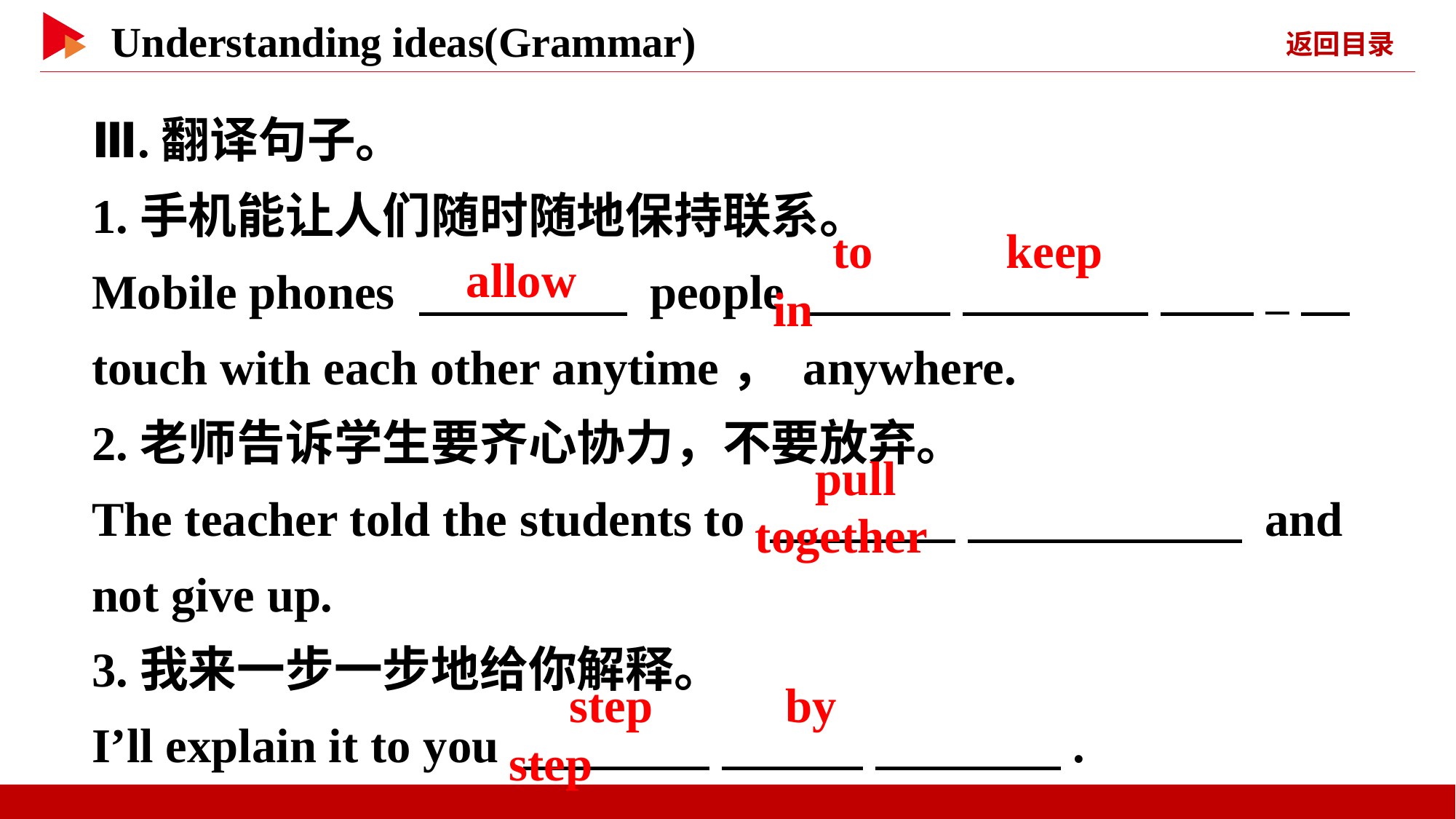

Ⅲ.翻译句子。
1.手机能让人们随时随地保持联系。
Mobile phones 　          　 people 　    　 　        　 　    _　 touch with each other anytime， anywhere.
2.老师告诉学生要齐心协力，不要放弃。
The teacher told the students to 　        　 　                　 and not give up.
3.我来一步一步地给你解释。
I’ll explain it to you 　        　 　    　 　        　.
　allow
　to　 　keep　 　in
　pull　 　  together
　step　 　by　 　step